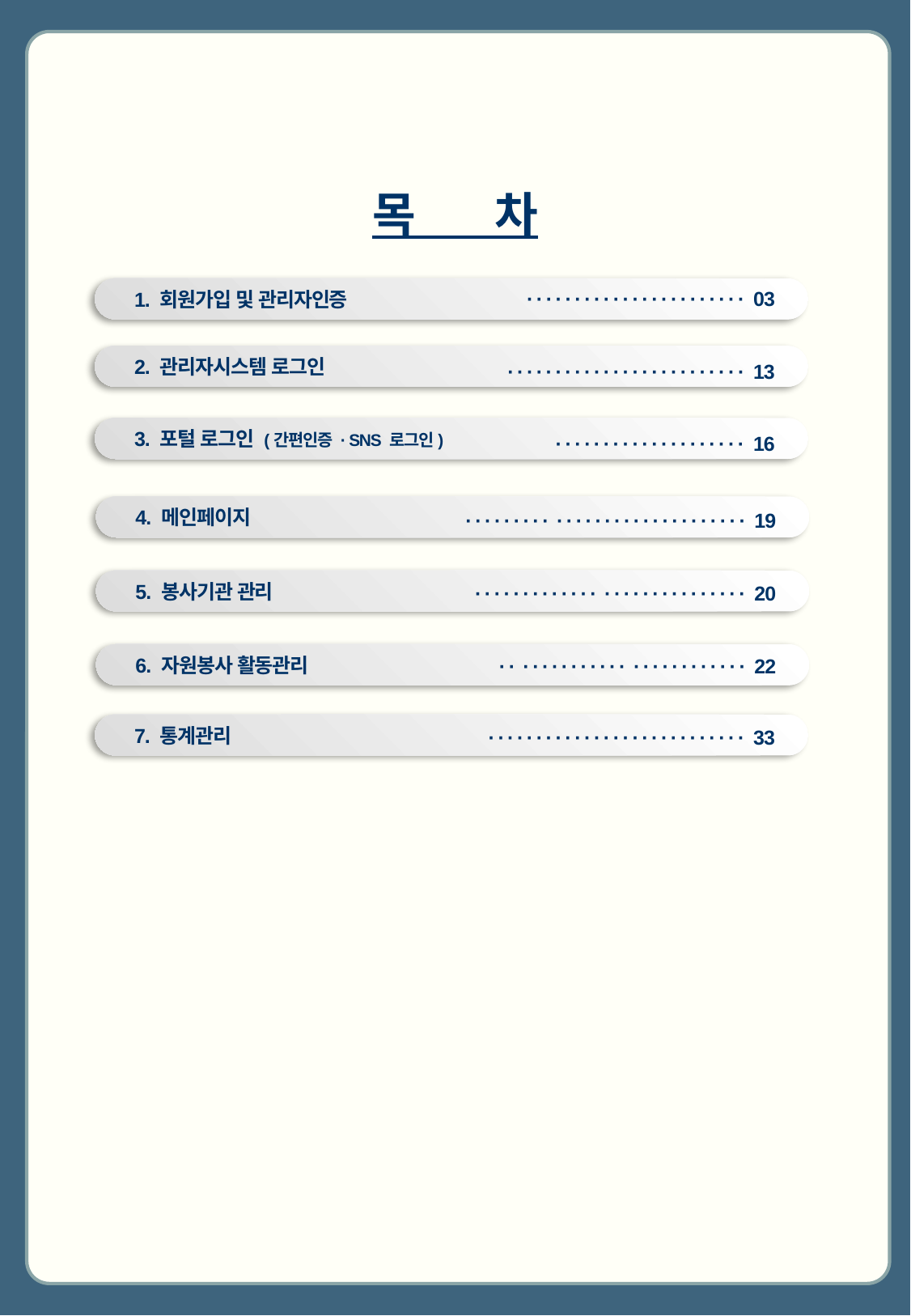

목      차
1. 회원가입 및 관리자인증
 ∙ ∙ ∙ ∙ ∙ ∙ ∙ ∙ ∙ ∙ ∙ ∙ ∙ ∙ ∙ ∙ ∙ ∙ ∙ ∙ ∙ ∙ ∙  03
2. 관리자시스템 로그인
∙ ∙ ∙ ∙ ∙ ∙ ∙ ∙ ∙ ∙ ∙ ∙ ∙ ∙ ∙ ∙ ∙ ∙ ∙ ∙ ∙ ∙ ∙ ∙ ∙  13
3. 포털 로그인 (간편인증 · SNS 로그인)
∙ ∙ ∙ ∙ ∙ ∙ ∙ ∙ ∙ ∙ ∙ ∙ ∙ ∙ ∙ ∙ ∙ ∙ ∙ ∙  16
4. 메인페이지
∙ ∙ ∙ ∙ ∙ ∙ ∙ ∙ ∙  ∙ ∙ ∙ ∙ ∙ ∙ ∙ ∙ ∙ ∙ ∙ ∙ ∙ ∙ ∙ ∙ ∙ ∙ ∙ ∙  19
5. 봉사기관 관리
∙ ∙ ∙ ∙ ∙ ∙ ∙ ∙ ∙ ∙ ∙ ∙ ∙  ∙ ∙ ∙ ∙ ∙ ∙ ∙ ∙ ∙ ∙ ∙ ∙ ∙ ∙ ∙  20
6. 자원봉사 활동관리
∙ ∙  ∙ ∙ ∙ ∙ ∙ ∙ ∙ ∙ ∙ ∙ ∙  ∙ ∙ ∙ ∙ ∙ ∙ ∙ ∙ ∙ ∙ ∙ ∙  22
7. 통계관리
 ∙ ∙ ∙ ∙ ∙ ∙ ∙ ∙ ∙ ∙ ∙ ∙ ∙ ∙ ∙ ∙ ∙ ∙ ∙ ∙ ∙ ∙ ∙ ∙ ∙ ∙ ∙  33